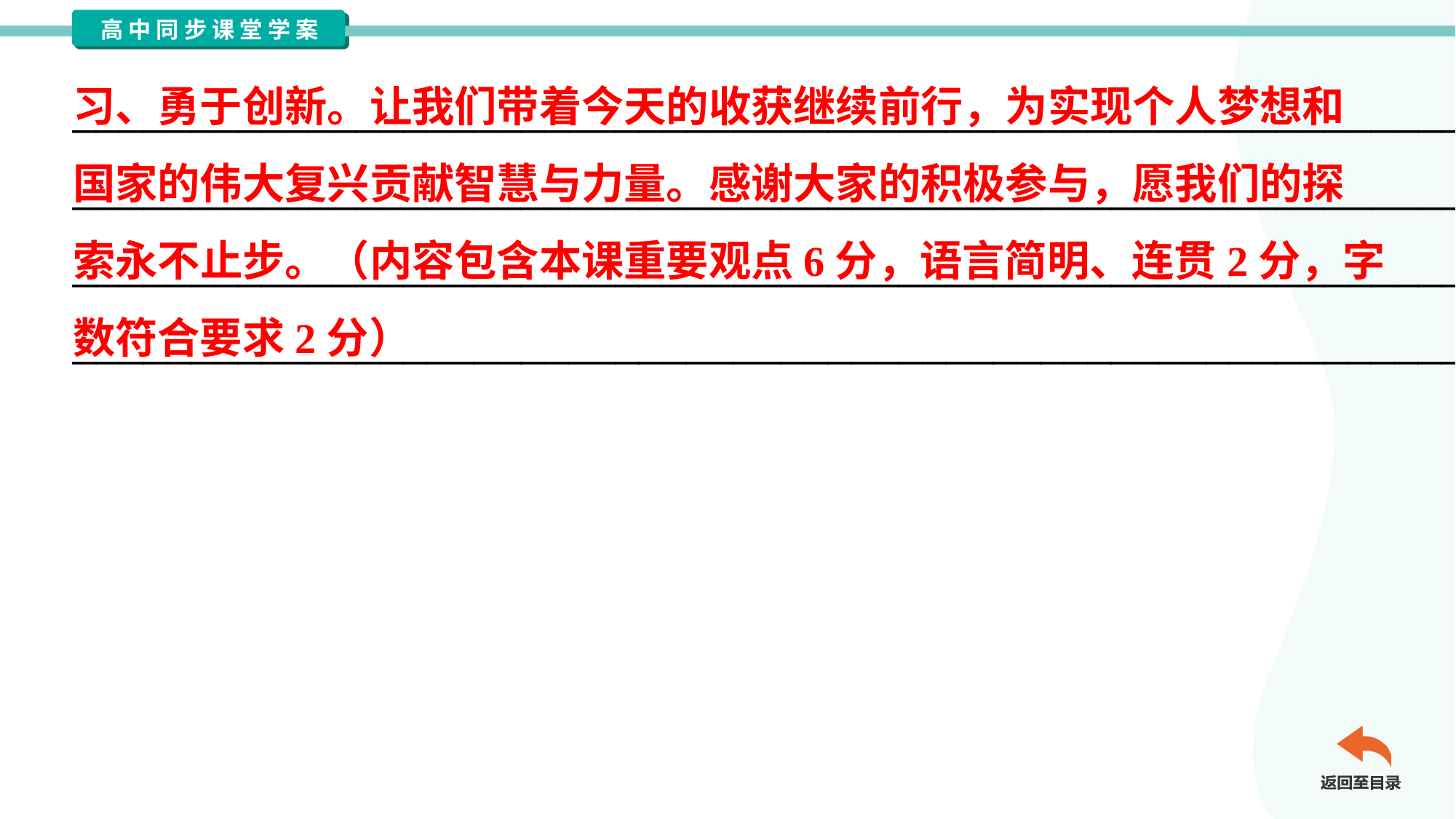

习、勇于创新。让我们带着今天的收获继续前行，为实现个人梦想和
国家的伟大复兴贡献智慧与力量。感谢大家的积极参与，愿我们的探
索永不止步。（内容包含本课重要观点6分，语言简明、连贯2分，字
数符合要求2分）
_____________________________________________________________
_____________________________________________________________
_____________________________________________________________
_____________________________________________________________